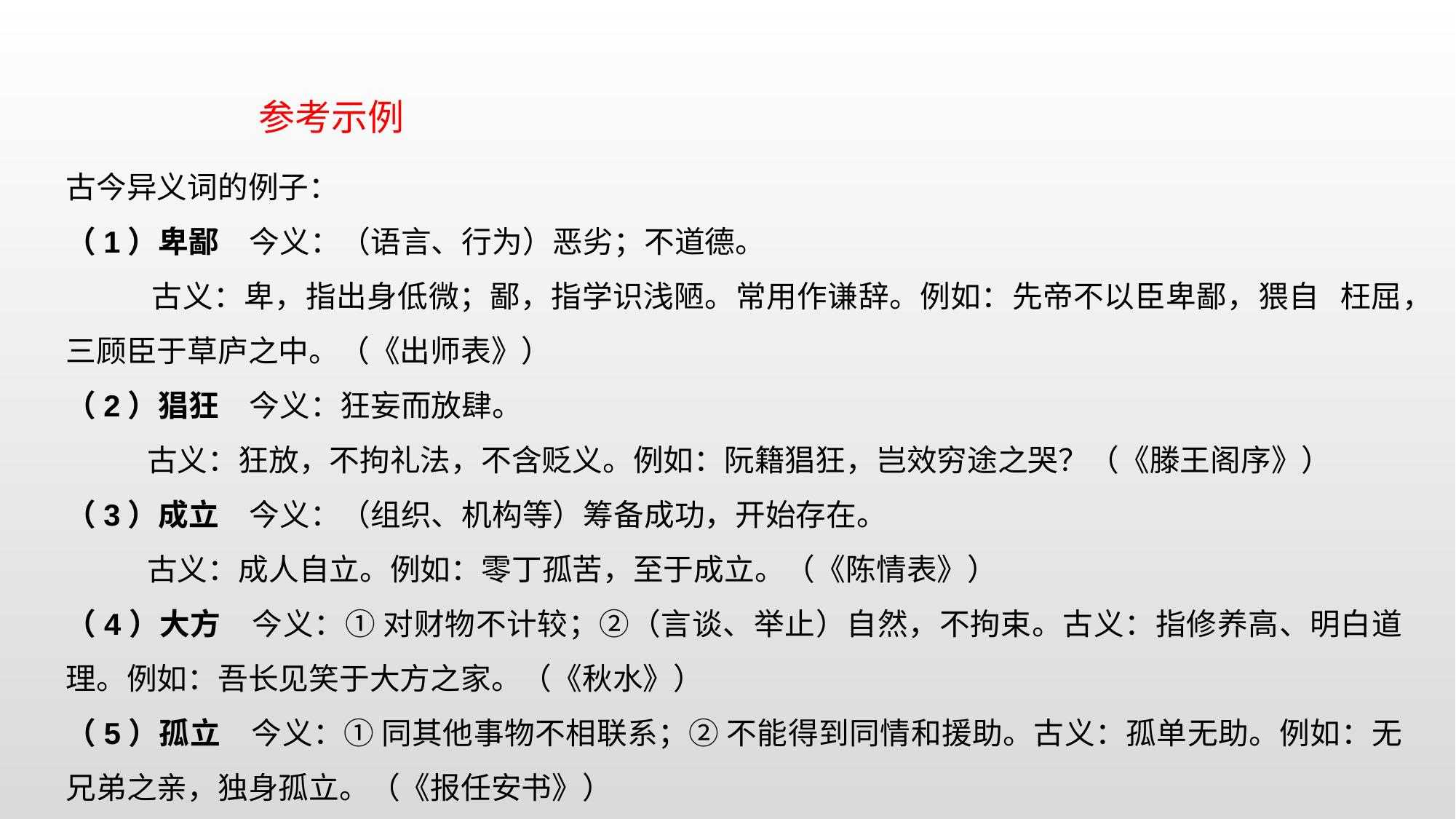

参考示例
古今异义词的例子：
（1）卑鄙　今义：（语言、行为）恶劣；不道德。
           古义：卑，指出身低微；鄙，指学识浅陋。常用作谦辞。例如：先帝不以臣卑鄙，猥自   枉屈，三顾臣于草庐之中。（《出师表》）
（2）猖狂　今义：狂妄而放肆。
           古义：狂放，不拘礼法，不含贬义。例如：阮籍猖狂，岂效穷途之哭？（《滕王阁序》）
（3）成立　今义：（组织、机构等）筹备成功，开始存在。
           古义：成人自立。例如：零丁孤苦，至于成立。（《陈情表》）
（4）大方　今义：① 对财物不计较；②（言谈、举止）自然，不拘束。古义：指修养高、明白道理。例如：吾长见笑于大方之家。（《秋水》）
（5）孤立　今义：① 同其他事物不相联系；② 不能得到同情和援助。古义：孤单无助。例如：无兄弟之亲，独身孤立。（《报任安书》）